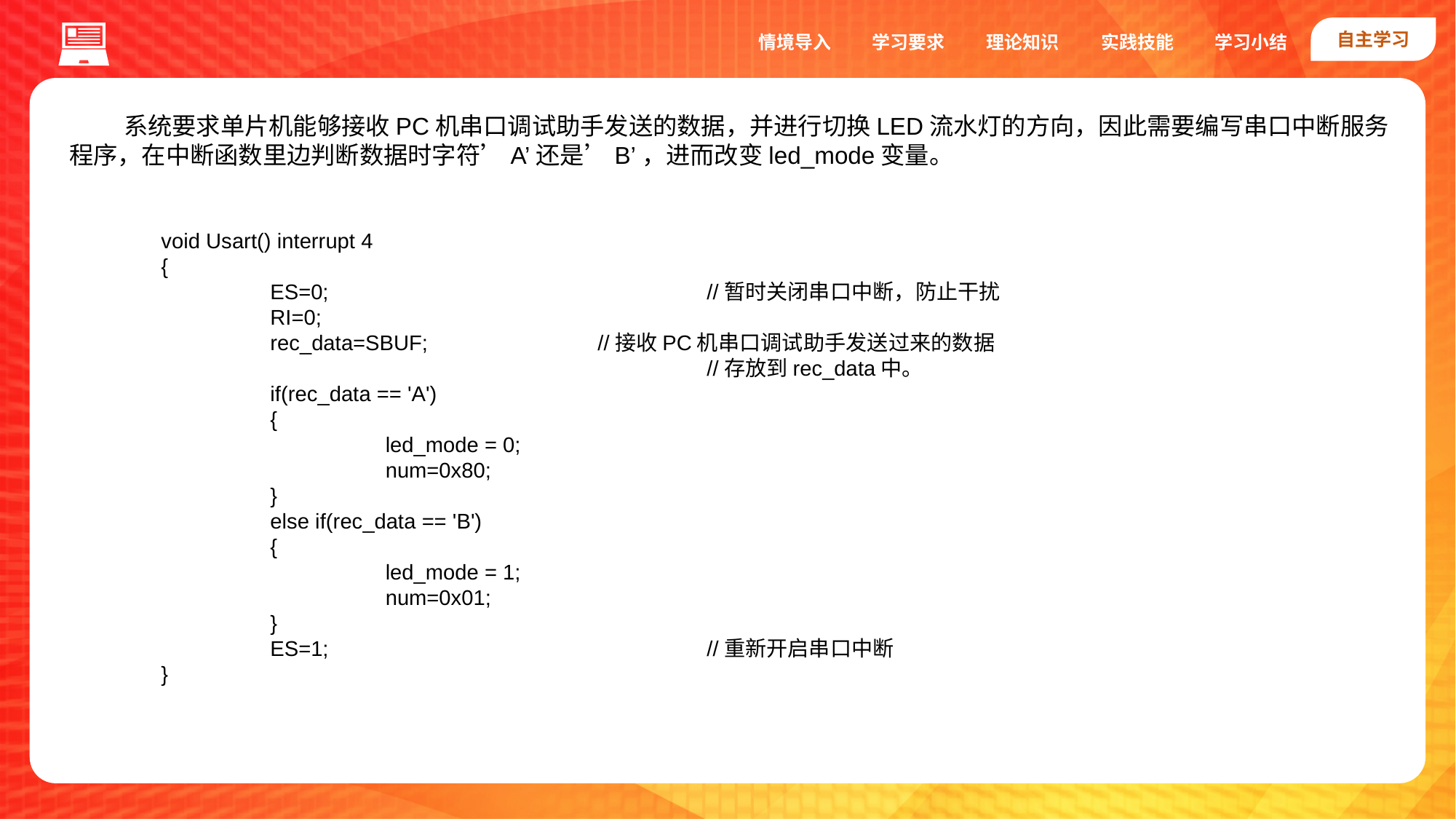

自主学习
实践技能
情境导入
学习要求
理论知识
学习小结

系统要求单片机能够接收PC机串口调试助手发送的数据，并进行切换LED流水灯的方向，因此需要编写串口中断服务程序，在中断函数里边判断数据时字符’A’还是’B’，进而改变led_mode变量。
void Usart() interrupt 4
{
	ES=0;				//暂时关闭串口中断，防止干扰
	RI=0;
	rec_data=SBUF;		//接收PC机串口调试助手发送过来的数据
					//存放到rec_data中。
	if(rec_data == 'A')
	{
		 led_mode = 0;
		 num=0x80;
	}
	else if(rec_data == 'B')
	{
		 led_mode = 1;
		 num=0x01;
	}
	ES=1;				//重新开启串口中断
}